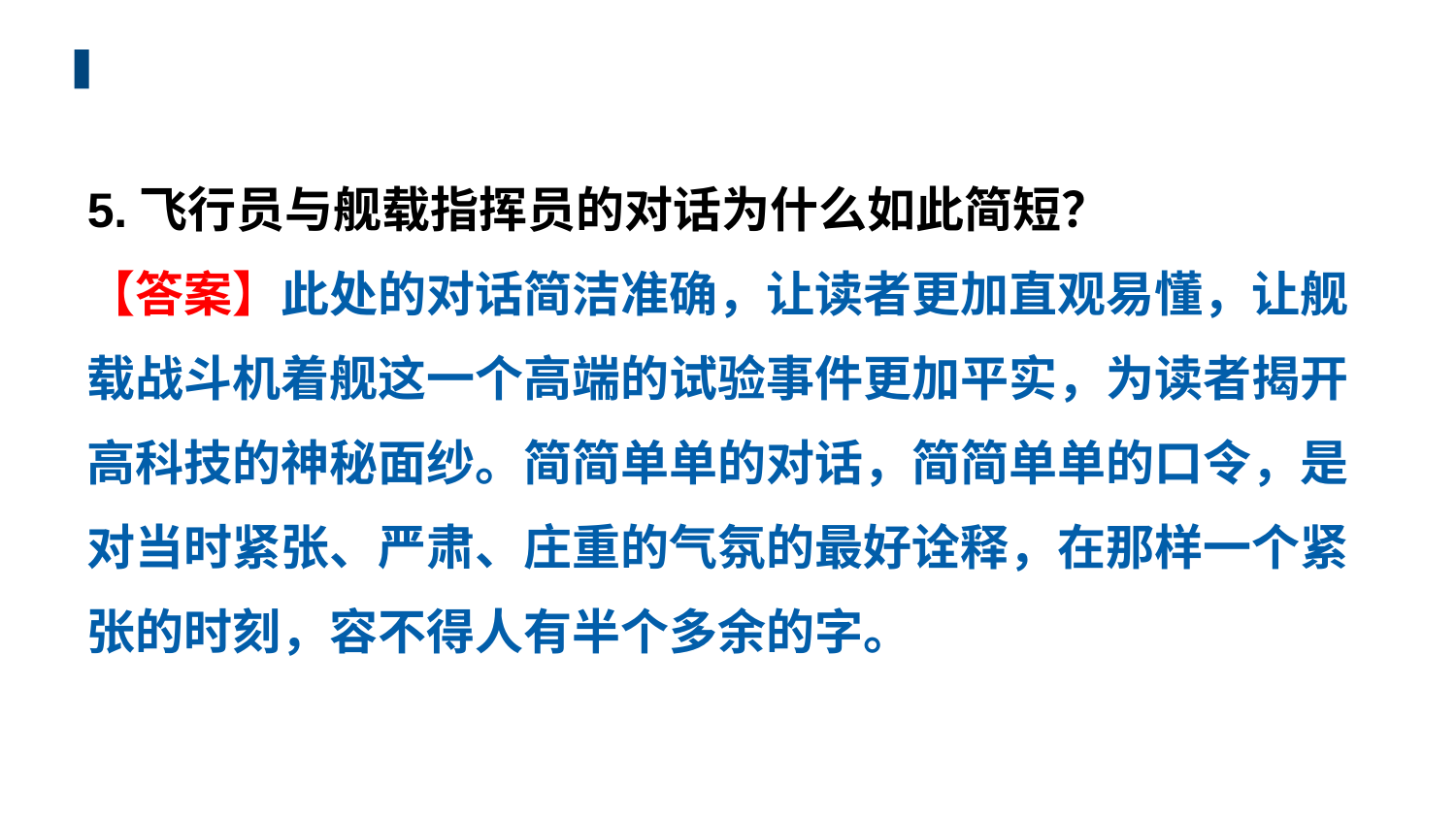

5.飞行员与舰载指挥员的对话为什么如此简短？
【答案】此处的对话简洁准确，让读者更加直观易懂，让舰载战斗机着舰这一个高端的试验事件更加平实，为读者揭开高科技的神秘面纱。简简单单的对话，简简单单的口令，是对当时紧张、严肃、庄重的气氛的最好诠释，在那样一个紧张的时刻，容不得人有半个多余的字。